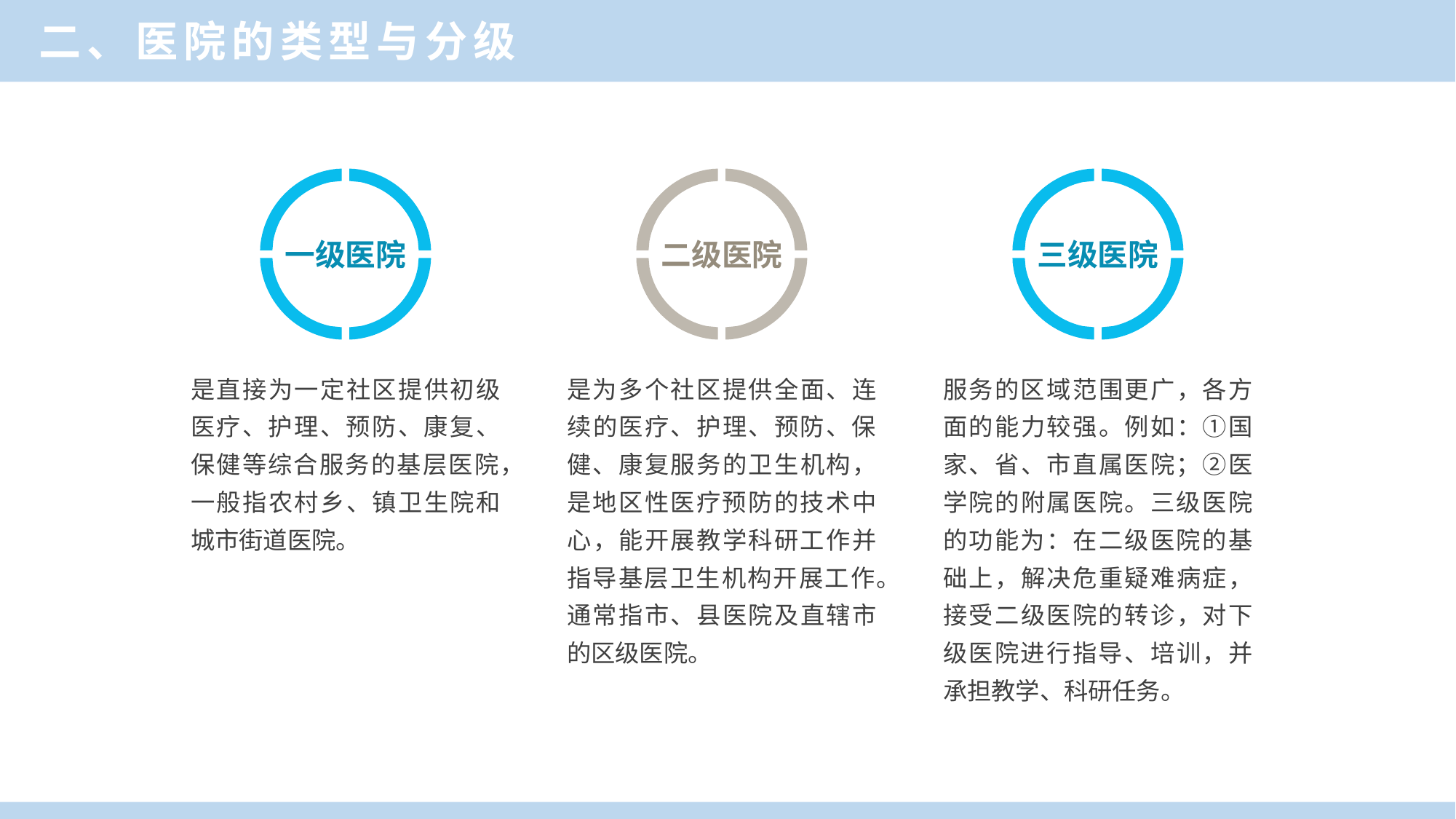

二、医院的类型与分级
一级医院
二级医院
三级医院
是直接为一定社区提供初级医疗、护理、预防、康复、保健等综合服务的基层医院，一般指农村乡、镇卫生院和城市街道医院。
是为多个社区提供全面、连续的医疗、护理、预防、保健、康复服务的卫生机构，是地区性医疗预防的技术中心，能开展教学科研工作并指导基层卫生机构开展工作。通常指市、县医院及直辖市的区级医院。
服务的区域范围更广，各方面的能力较强。例如：①国家、省、市直属医院；②医学院的附属医院。三级医院的功能为：在二级医院的基础上，解决危重疑难病症，接受二级医院的转诊，对下级医院进行指导、培训，并承担教学、科研任务。